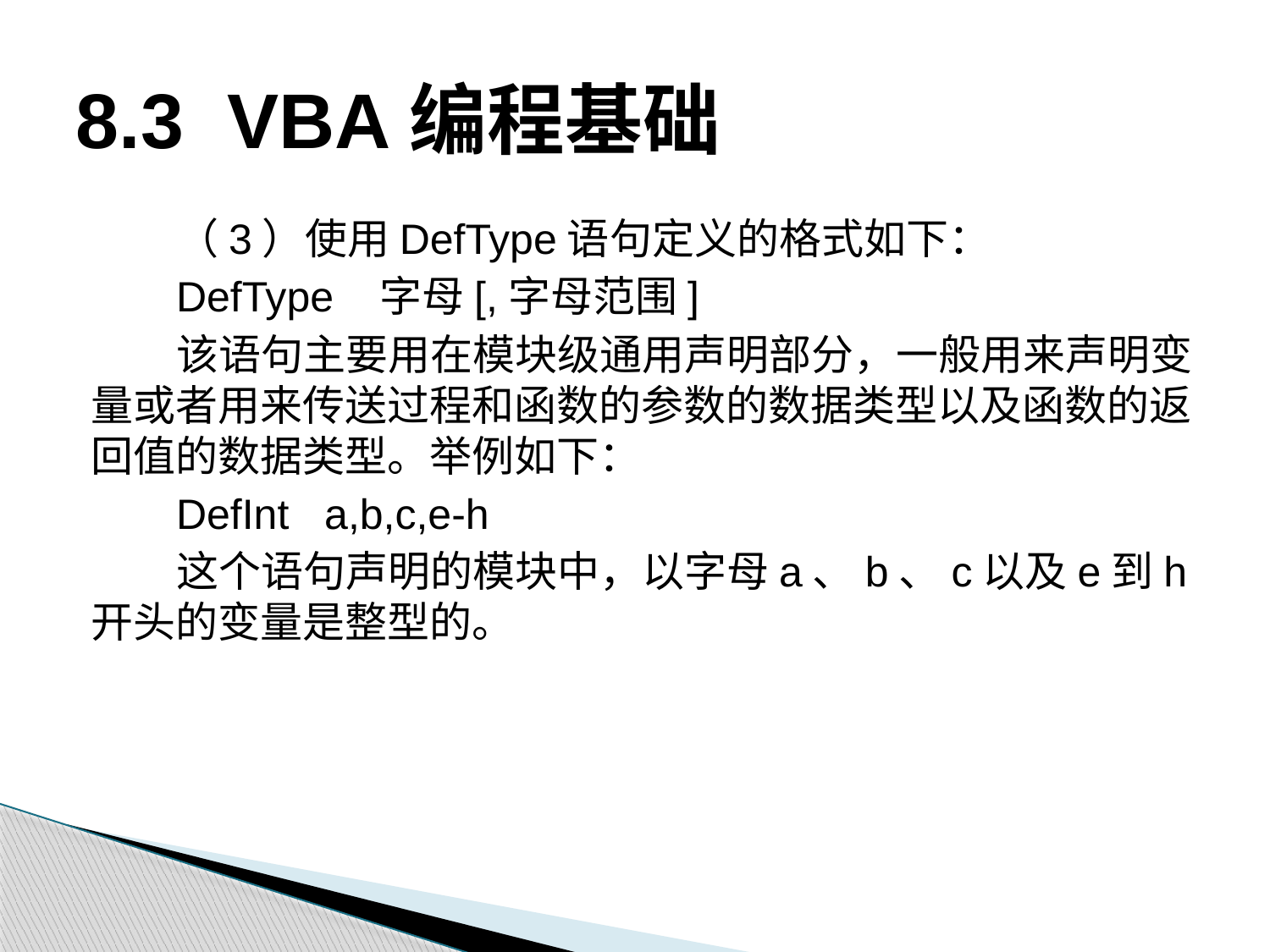

# 8.3  VBA编程基础
（3）使用DefType语句定义的格式如下：
DefType   字母[,字母范围]
该语句主要用在模块级通用声明部分，一般用来声明变量或者用来传送过程和函数的参数的数据类型以及函数的返回值的数据类型。举例如下：
DefInt   a,b,c,e-h
这个语句声明的模块中，以字母a、b、c以及e到h开头的变量是整型的。